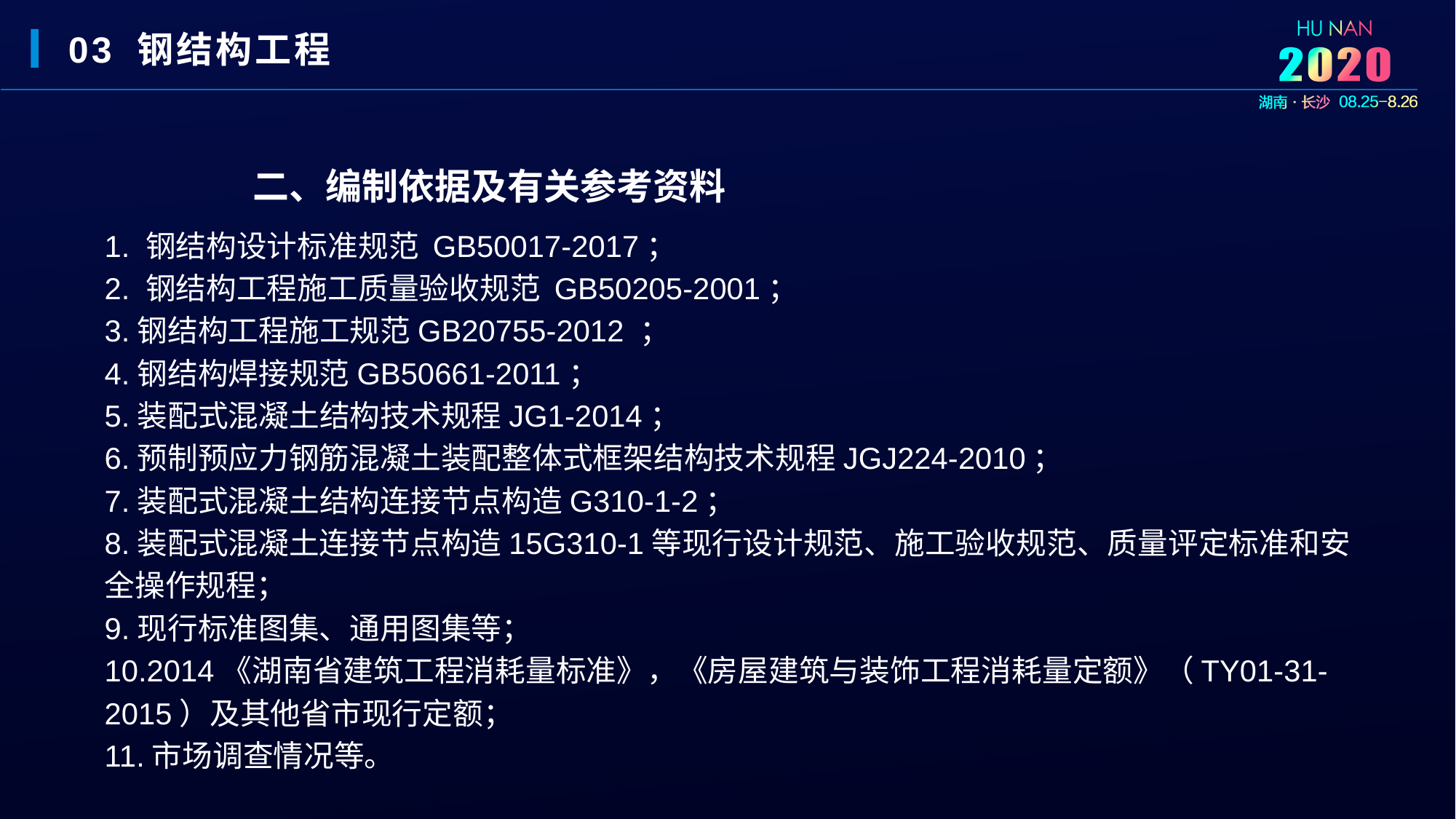

03 钢结构工程
二、编制依据及有关参考资料
1. 钢结构设计标准规范 GB50017-2017；
2. 钢结构工程施工质量验收规范 GB50205-2001；
3.钢结构工程施工规范GB20755-2012 ；
4.钢结构焊接规范GB50661-2011；
5.装配式混凝土结构技术规程JG1-2014；
6.预制预应力钢筋混凝土装配整体式框架结构技术规程JGJ224-2010；
7.装配式混凝土结构连接节点构造G310-1-2；
8.装配式混凝土连接节点构造15G310-1等现行设计规范、施工验收规范、质量评定标准和安全操作规程；
9.现行标准图集、通用图集等；
10.2014《湖南省建筑工程消耗量标准》，《房屋建筑与装饰工程消耗量定额》（TY01-31-2015）及其他省市现行定额；
11.市场调查情况等。